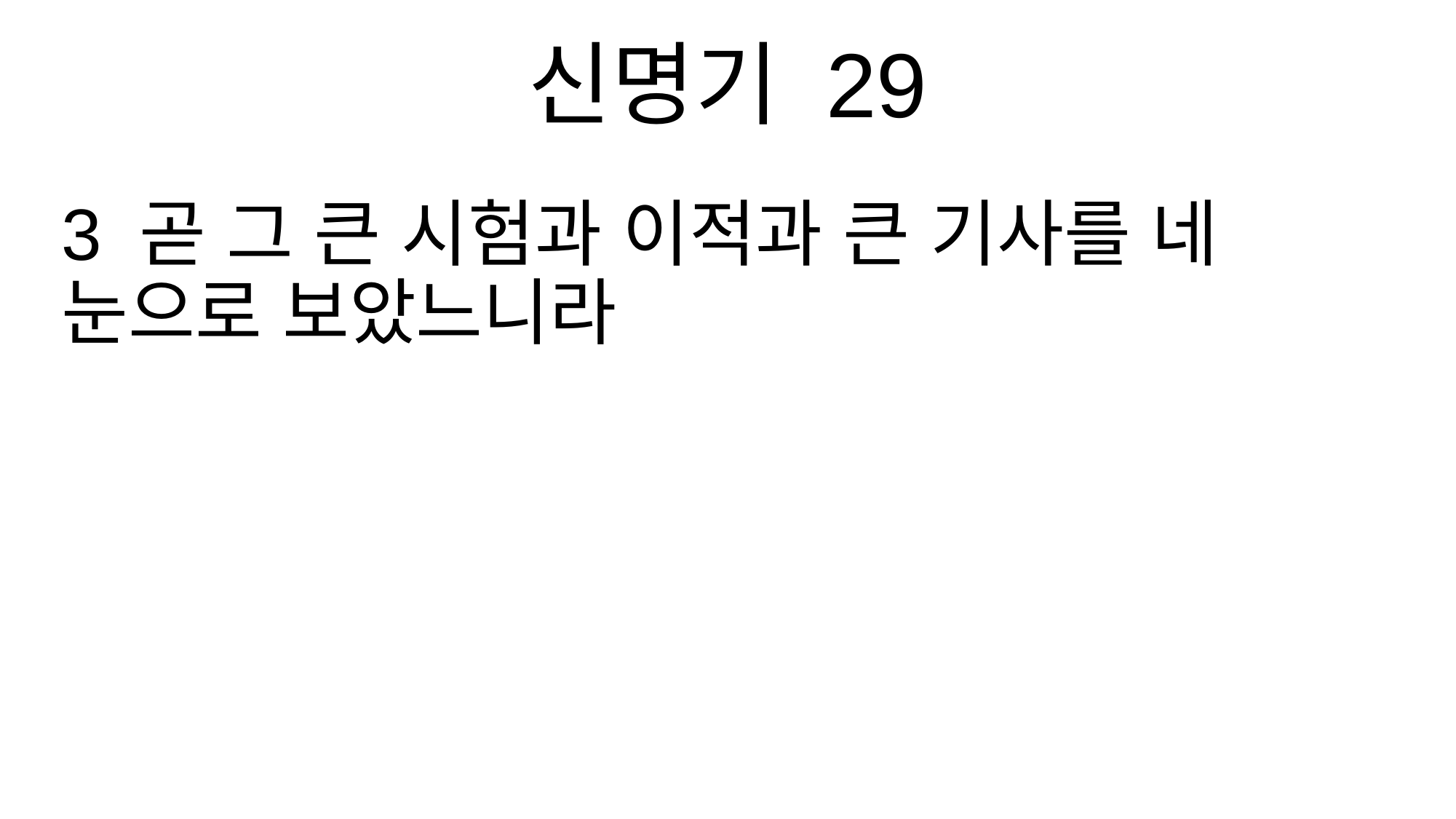

신명기 29
3 곧 그 큰 시험과 이적과 큰 기사를 네 눈으로 보았느니라